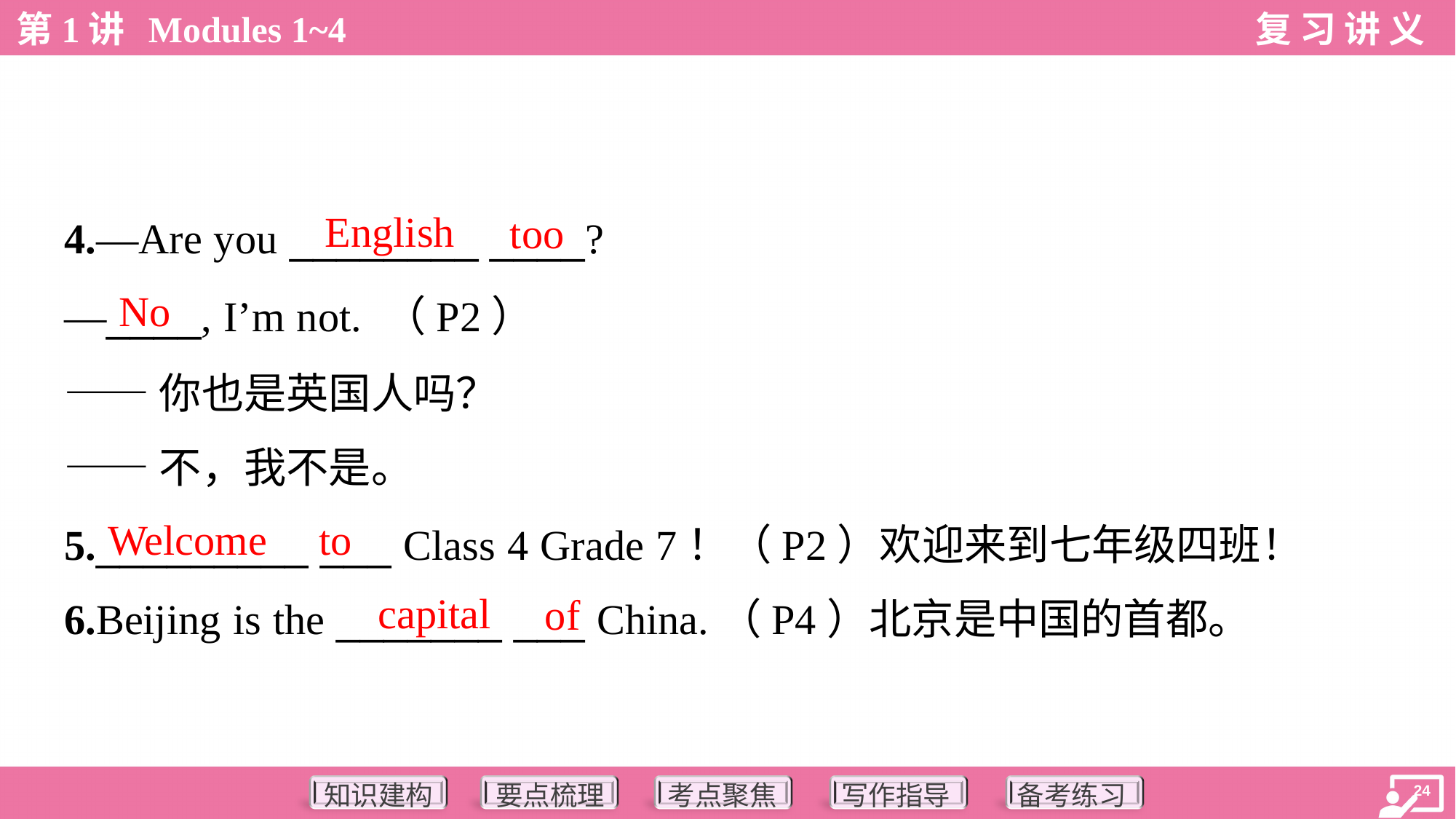

English
too
4.—Are you ________ ____?
—____, I’m not. （P2）
——你也是英国人吗？
——不，我不是。
No
Welcome
to
5._________ ___ Class 4 Grade 7！（P2）欢迎来到七年级四班！
6.Beijing is the _______ ___ China.（P4）北京是中国的首都。
capital
of